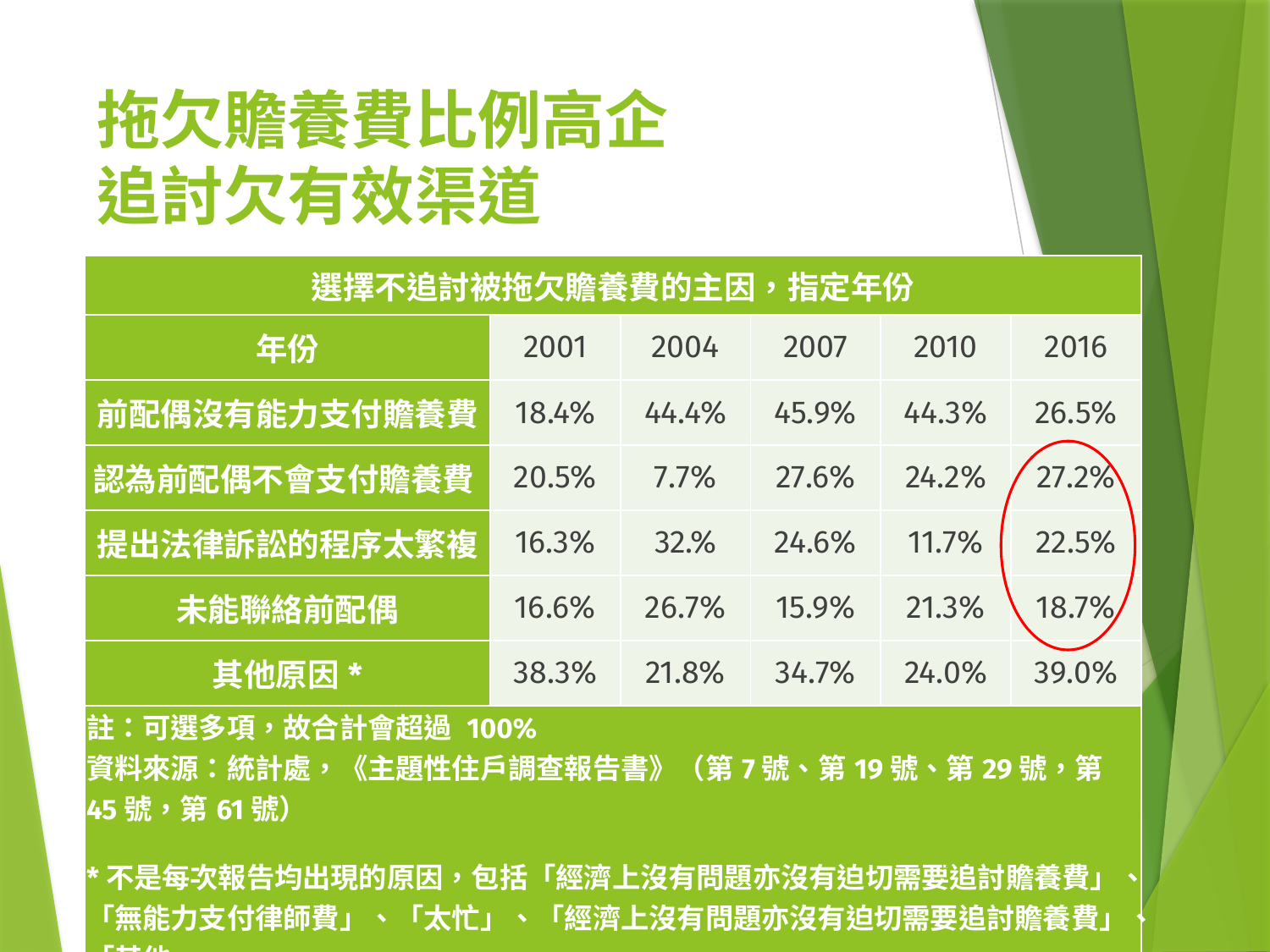

# 拖欠贍養費比例高企 追討欠有效渠道
| 選擇不追討被拖欠贍養費的主因，指定年份 |  |  |  |  |  |
| --- | --- | --- | --- | --- | --- |
| 年份 | 2001 | 2004 | 2007 | 2010 | 2016 |
| 前配偶沒有能力支付贍養費 | 18.4% | 44.4% | 45.9% | 44.3% | 26.5% |
| 認為前配偶不會支付贍養費 | 20.5% | 7.7% | 27.6% | 24.2% | 27.2% |
| 提出法律訴訟的程序太繁複 | 16.3% | 32.% | 24.6% | 11.7% | 22.5% |
| 未能聯絡前配偶 | 16.6% | 26.7% | 15.9% | 21.3% | 18.7% |
| 其他原因\* | 38.3% | 21.8% | 34.7% | 24.0% | 39.0% |
| 註：可選多項，故合計會超過 100% 資料來源：統計處，《主題性住戶調查報告書》（第7號、第19號、第29號，第45號，第61號） \*不是每次報告均出現的原因，包括「經濟上沒有問題亦沒有迫切需要追討贍養費」、「無能力支付律師費」、「太忙」、「經濟上沒有問題亦沒有迫切需要追討贍養費」、「其他」。 |  |  |  |  |  |

14